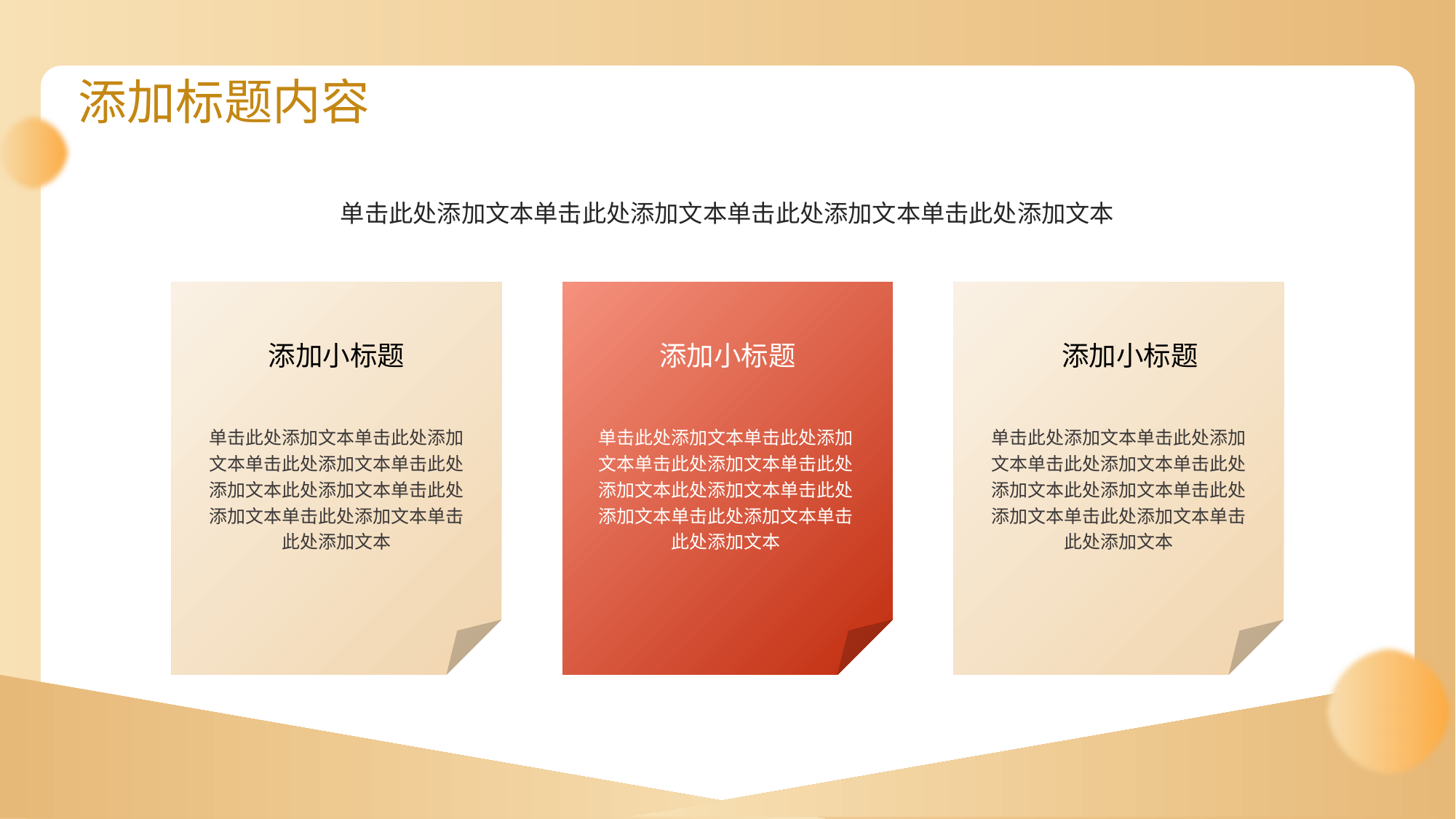

添加标题内容

单击此处添加文本单击此处添加文本单击此处添加文本单击此处添加文本

添加小标题
添加小标题
添加小标题
单击此处添加文本单击此处添加文本单击此处添加文本单击此处添加文本此处添加文本单击此处添加文本单击此处添加文本单击此处添加文本
单击此处添加文本单击此处添加文本单击此处添加文本单击此处添加文本此处添加文本单击此处添加文本单击此处添加文本单击此处添加文本
单击此处添加文本单击此处添加文本单击此处添加文本单击此处添加文本此处添加文本单击此处添加文本单击此处添加文本单击此处添加文本